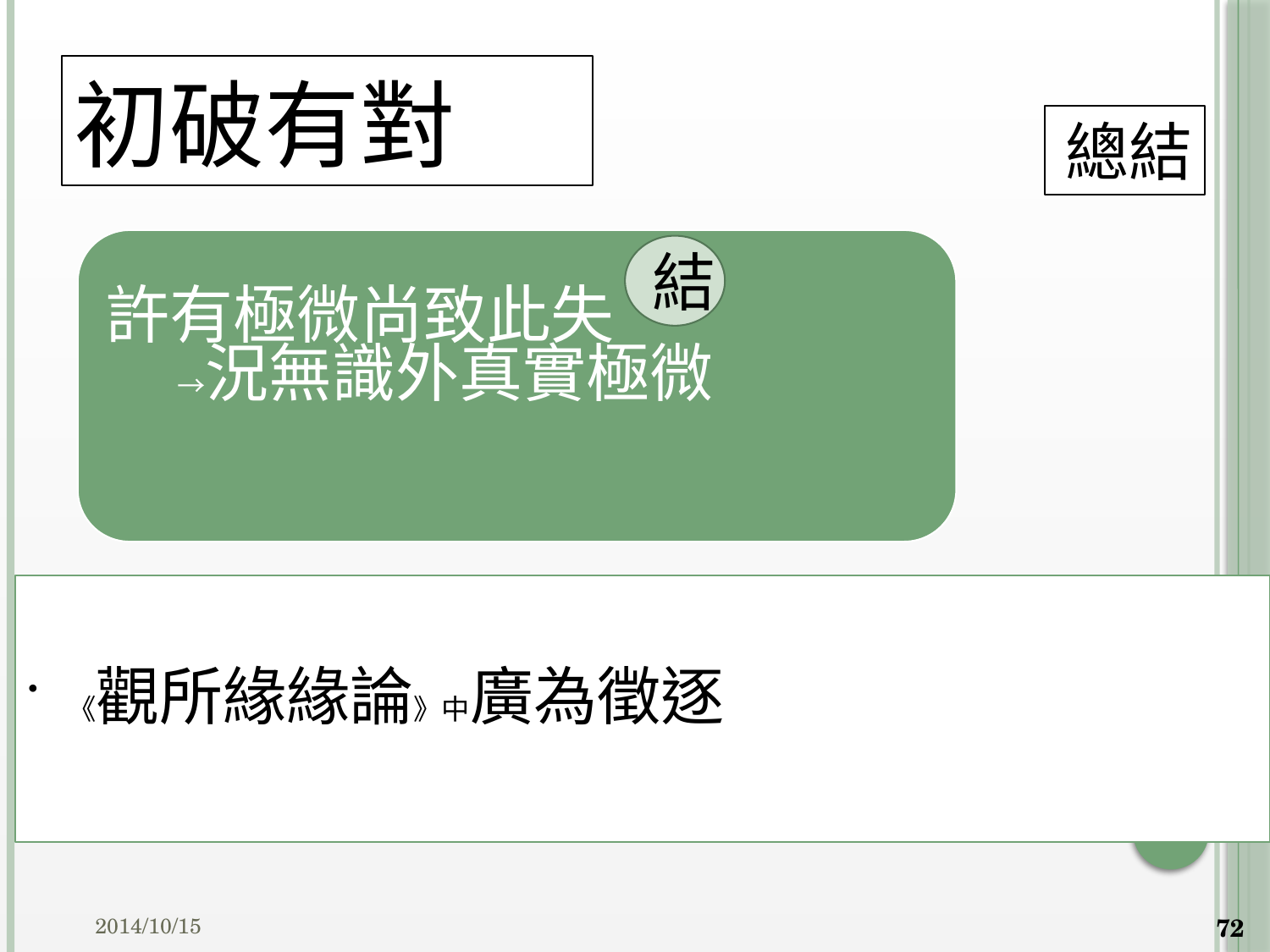

# 初破有對
總結
許有極微尚致此失                            →況無識外真實極微
結
72
2014/10/15